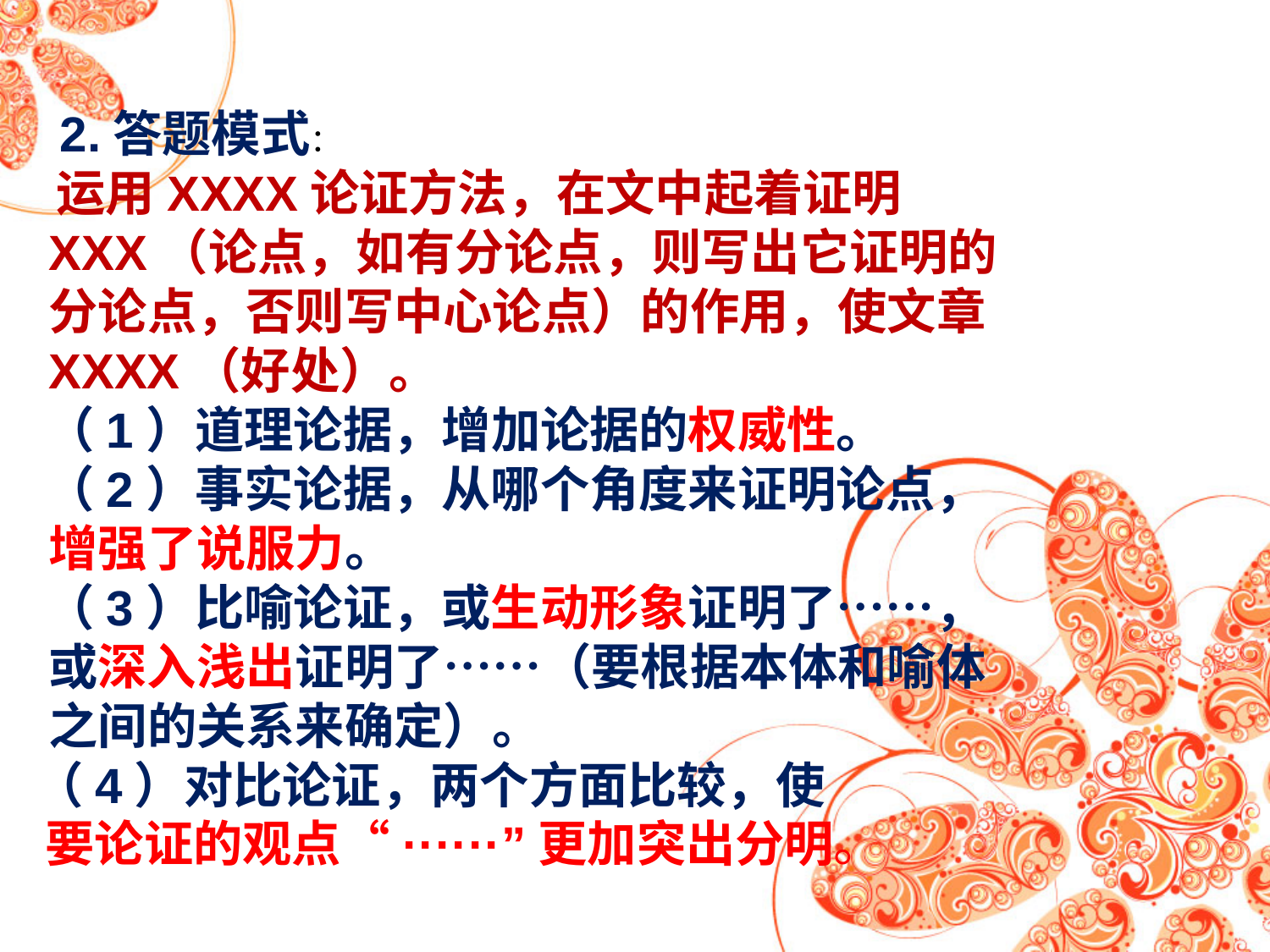

2.答题模式：
      运用XXXX论证方法，在文中起着证明XXX（论点，如有分论点，则写出它证明的分论点，否则写中心论点）的作用，使文章XXXX（好处）。
     （1）道理论据，增加论据的权威性。
     （2）事实论据，从哪个角度来证明论点，增强了说服力。
     （3）比喻论证，或生动形象证明了……，或深入浅出证明了……（要根据本体和喻体之间的关系来确定）。
    （4）对比论证，两个方面比较，使
     要论证的观点“······”更加突出分明。